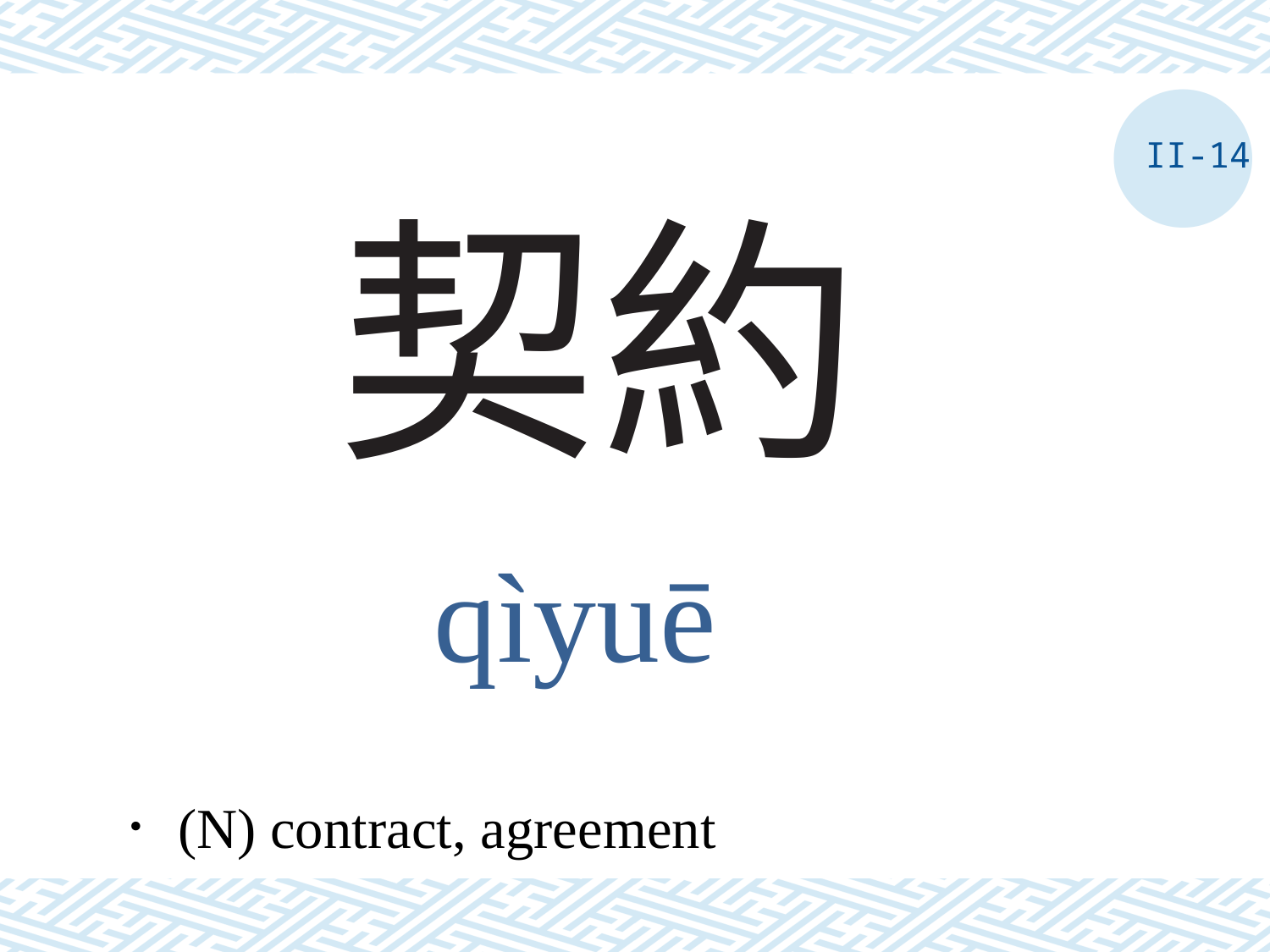

II-14

# 契約
qìyuē
．(N) contract, agreement